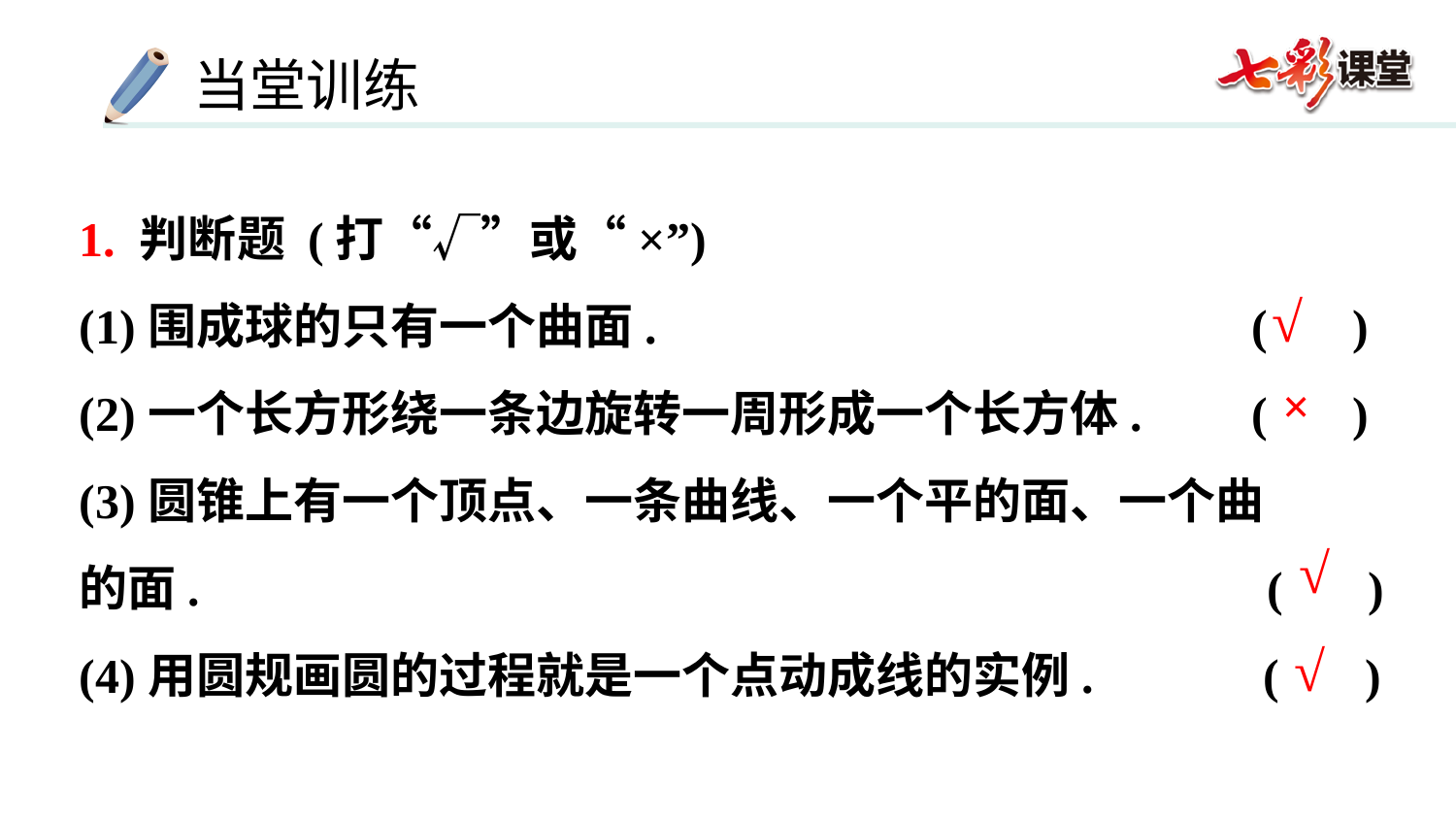

1. 判断题 (打“√”或“×”)
(1)围成球的只有一个曲面.                                                 (       )
(2)一个长方形绕一条边旋转一周形成一个长方体.         (       )
(3)圆锥上有一个顶点、一条曲线、一个平的面、一个曲
的面.                                                                                        (       )
(4)用圆规画圆的过程就是一个点动成线的实例.              (       )
√
×
√
√